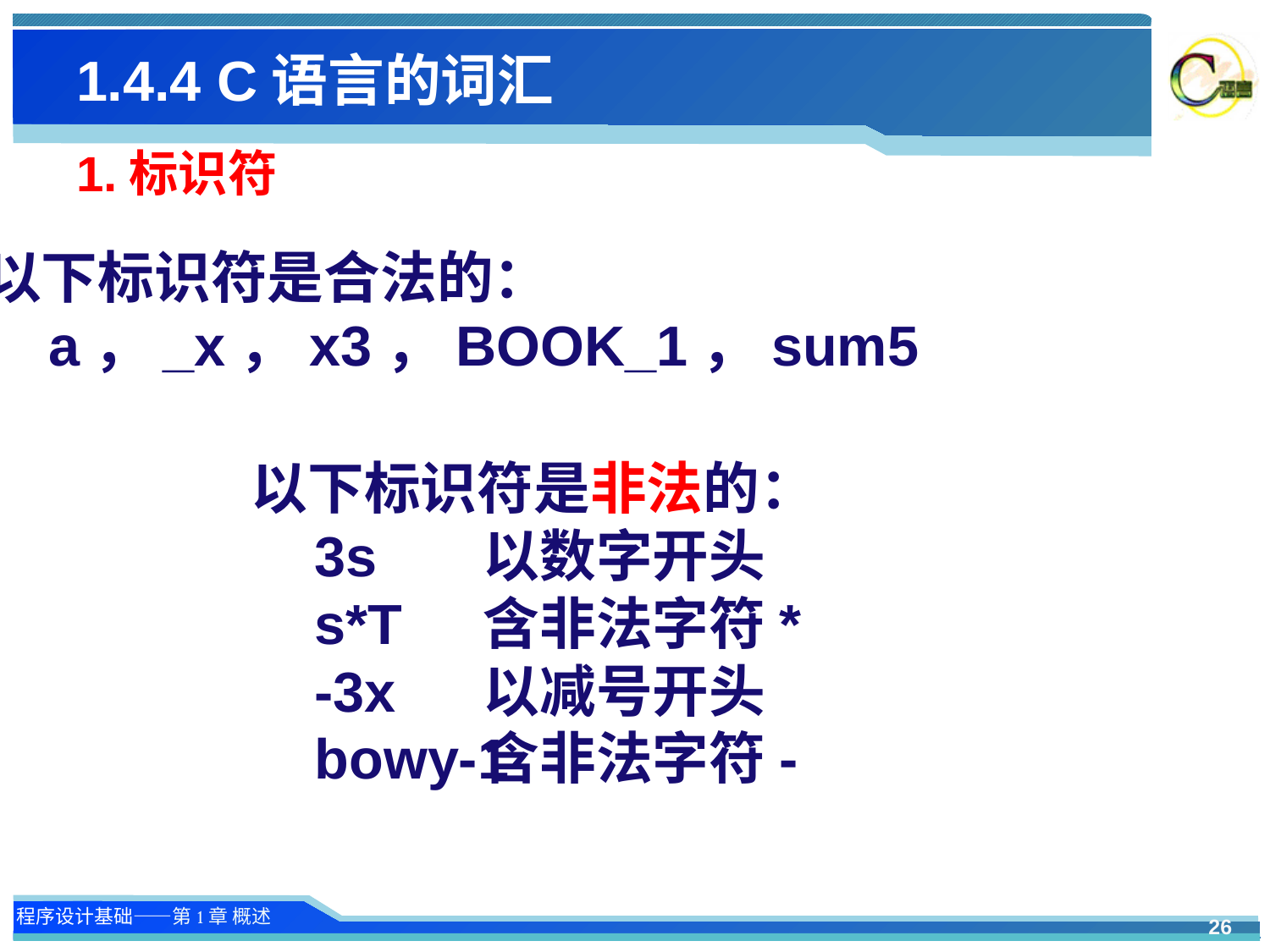

# 1.4.4 C语言的词汇
1.标识符
以下标识符是合法的：
a，_x，x3，BOOK_1，sum5
以下标识符是非法的：
3s
s*T
-3x
bowy-1

        以数字开头
        含非法字符*
        以减号开头
        含非法字符-
26